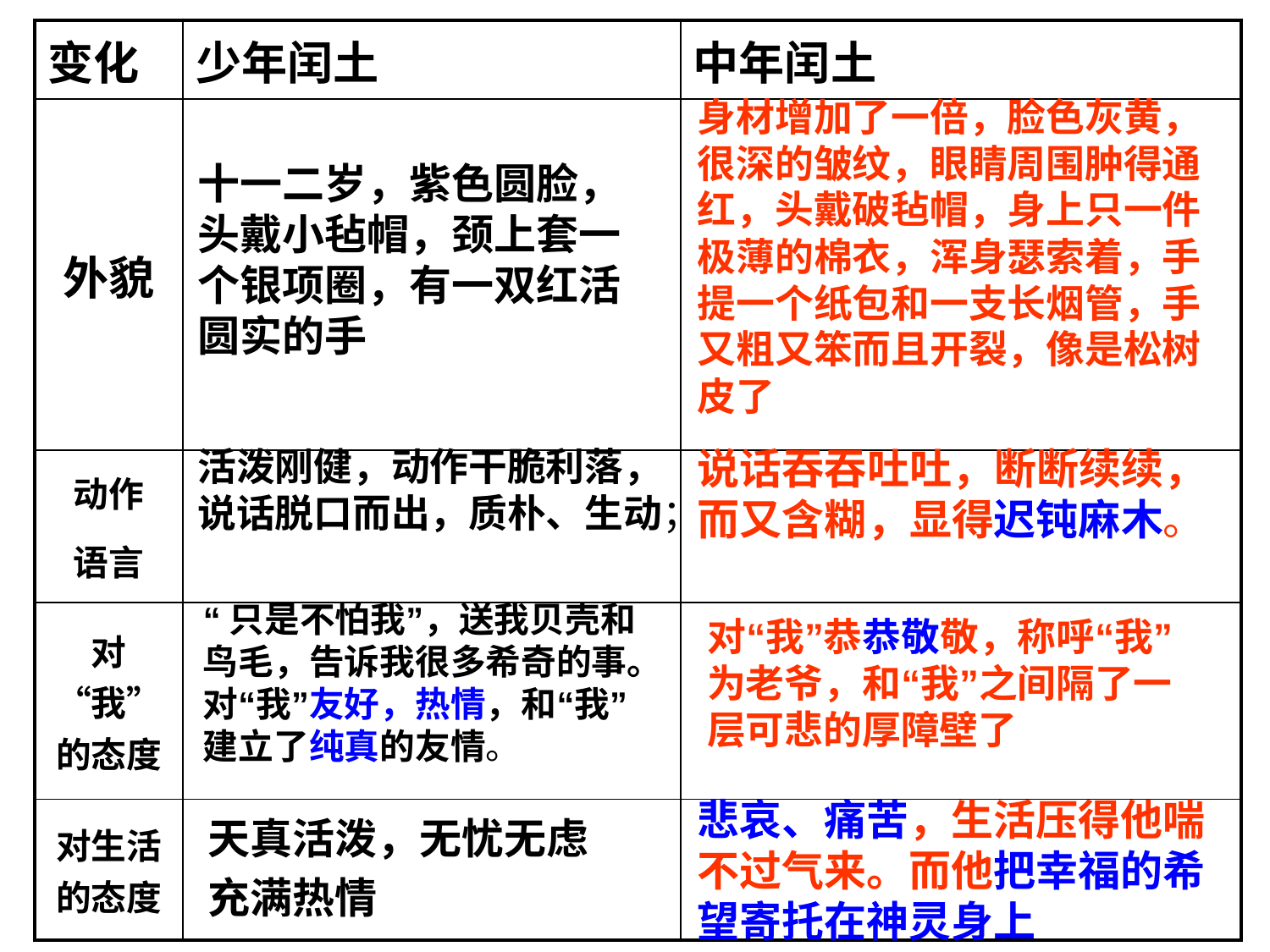

| 变化 | 少年闰土 | 中年闰土 |
| --- | --- | --- |
| 外貌 |  |  |
| 动作 语言 |  |  |
| 对“我”的态度 |  |  |
| 对生活的态度 |  |  |
身材增加了一倍，脸色灰黄，很深的皱纹，眼睛周围肿得通红，头戴破毡帽，身上只一件极薄的棉衣，浑身瑟索着，手提一个纸包和一支长烟管，手又粗又笨而且开裂，像是松树皮了
十一二岁，紫色圆脸，头戴小毡帽，颈上套一个银项圈，有一双红活圆实的手
活泼刚健，动作干脆利落，说话脱口而出，质朴、生动；
说话吞吞吐吐，断断续续，而又含糊，显得迟钝麻木。
“只是不怕我”，送我贝壳和鸟毛，告诉我很多希奇的事。对“我”友好，热情，和“我”建立了纯真的友情。
对“我”恭恭敬敬，称呼“我”为老爷，和“我”之间隔了一层可悲的厚障壁了
悲哀、痛苦，生活压得他喘不过气来。而他把幸福的希望寄托在神灵身上
天真活泼，无忧无虑
充满热情